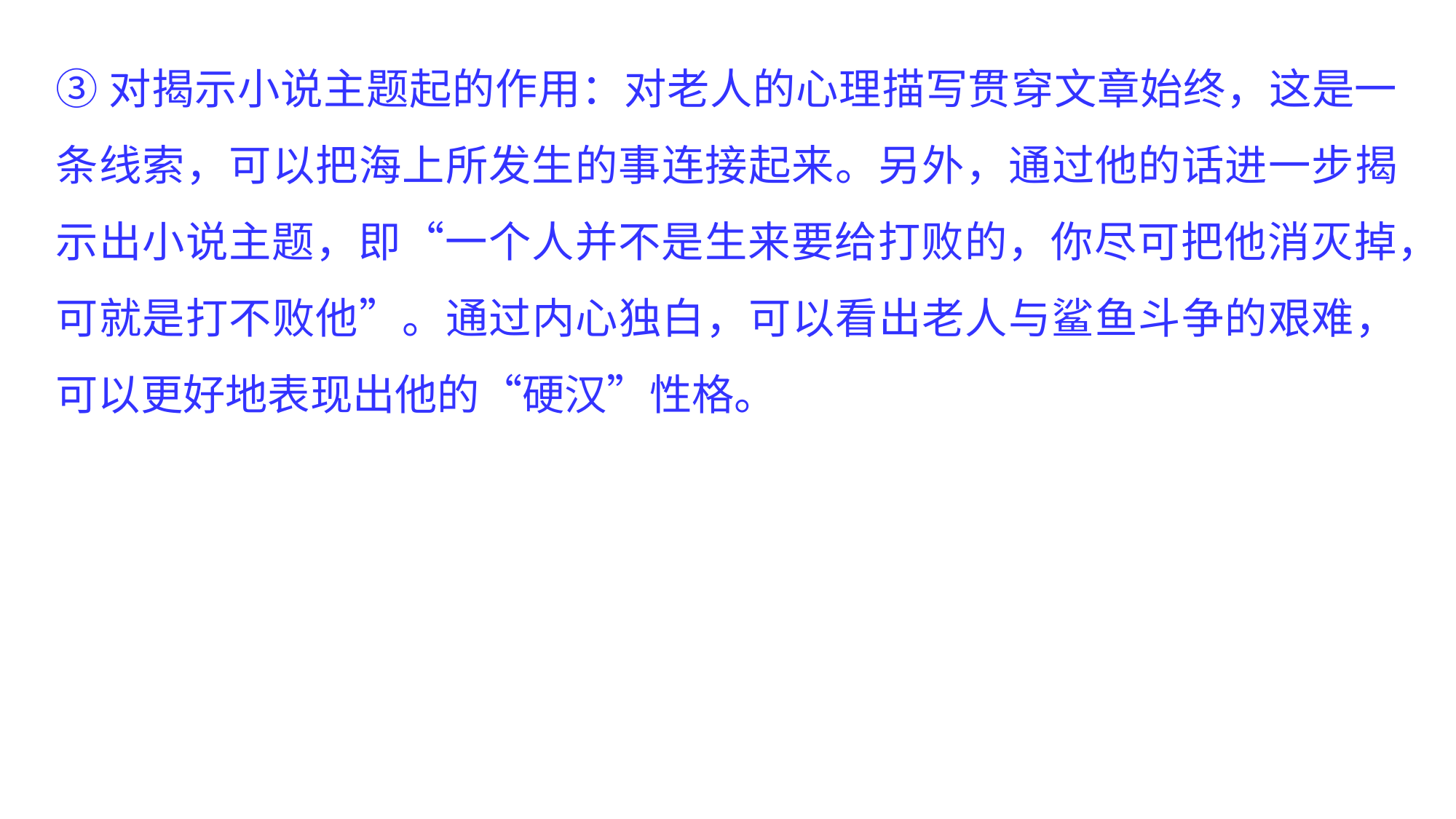

③对揭示小说主题起的作用：对老人的心理描写贯穿文章始终，这是一条线索，可以把海上所发生的事连接起来。另外，通过他的话进一步揭示出小说主题，即“一个人并不是生来要给打败的，你尽可把他消灭掉，可就是打不败他”。通过内心独白，可以看出老人与鲨鱼斗争的艰难，可以更好地表现出他的“硬汉”性格。